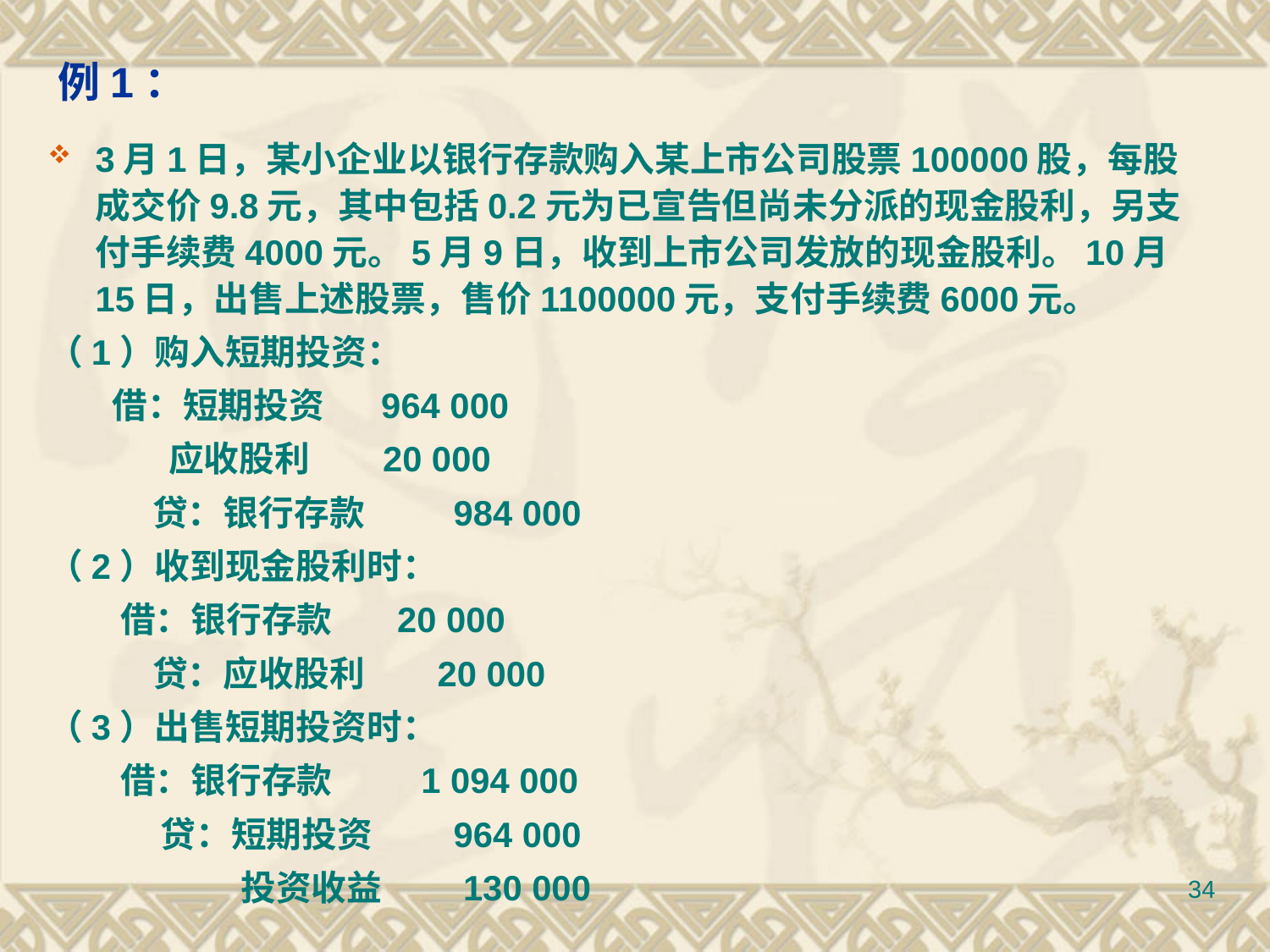

# 例1：
3月1日，某小企业以银行存款购入某上市公司股票100000股，每股成交价9.8元，其中包括0.2元为已宣告但尚未分派的现金股利，另支付手续费4000元。5月9日，收到上市公司发放的现金股利。10月15日，出售上述股票，售价1100000元，支付手续费6000元。
（1）购入短期投资：
       借：短期投资      964 000
              应收股利        20 000
            贷：银行存款          984 000
（2）收到现金股利时：
        借：银行存款       20 000
            贷：应收股利        20 000
（3）出售短期投资时：
        借：银行存款          1 094 000
             贷：短期投资         964 000
                       投资收益         130 000
34